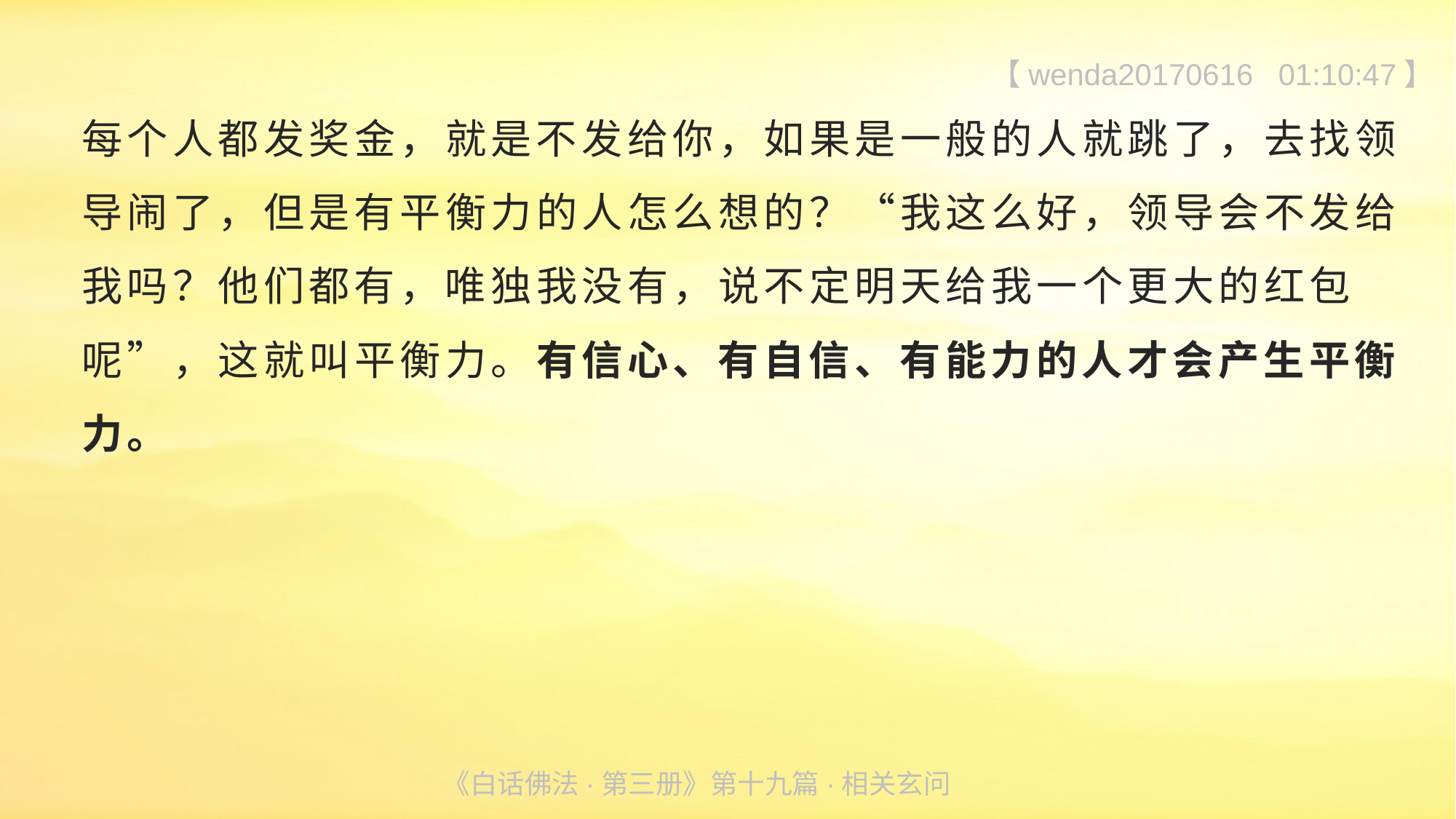

【wenda20170616   01:10:47】
每个人都发奖金，就是不发给你，如果是一般的人就跳了，去找领导闹了，但是有平衡力的人怎么想的？“我这么好，领导会不发给我吗？他们都有，唯独我没有，说不定明天给我一个更大的红包呢”，这就叫平衡力。有信心、有自信、有能力的人才会产生平衡力。
《白话佛法·第三册》第十九篇·相关玄问